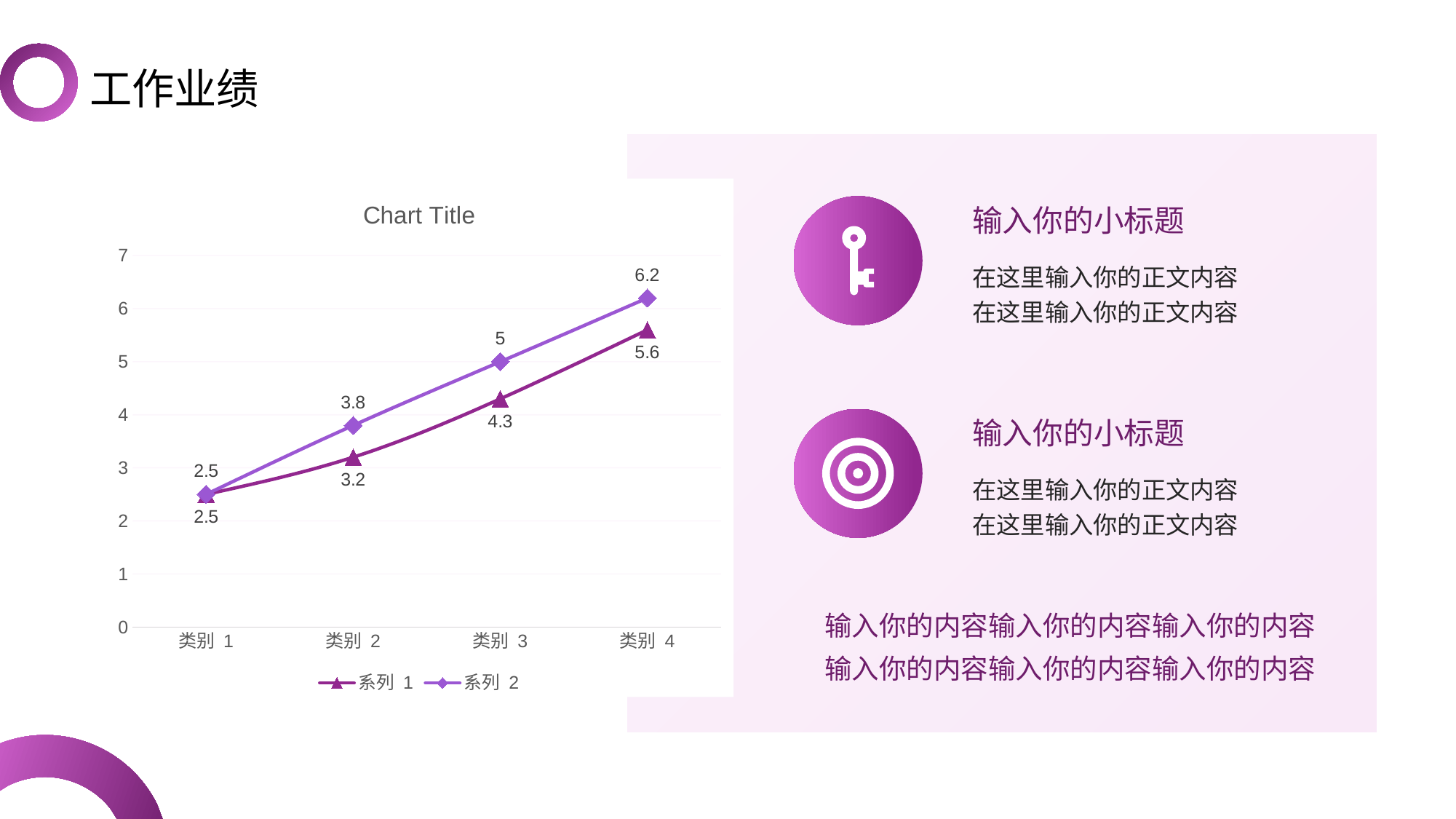

# 工作业绩

### Chart:

| Category | 系列 1 | 系列 2 |
|---|---|---|
| 类别 1 | 2.5 | 2.5 |
| 类别 2 | 3.2 | 3.8 |
| 类别 3 | 4.3 | 5.0 |
| 类别 4 | 5.6 | 6.2 |

输入你的小标题
在这里输入你的正文内容
在这里输入你的正文内容

输入你的小标题
在这里输入你的正文内容
在这里输入你的正文内容
输入你的内容输入你的内容输入你的内容
输入你的内容输入你的内容输入你的内容